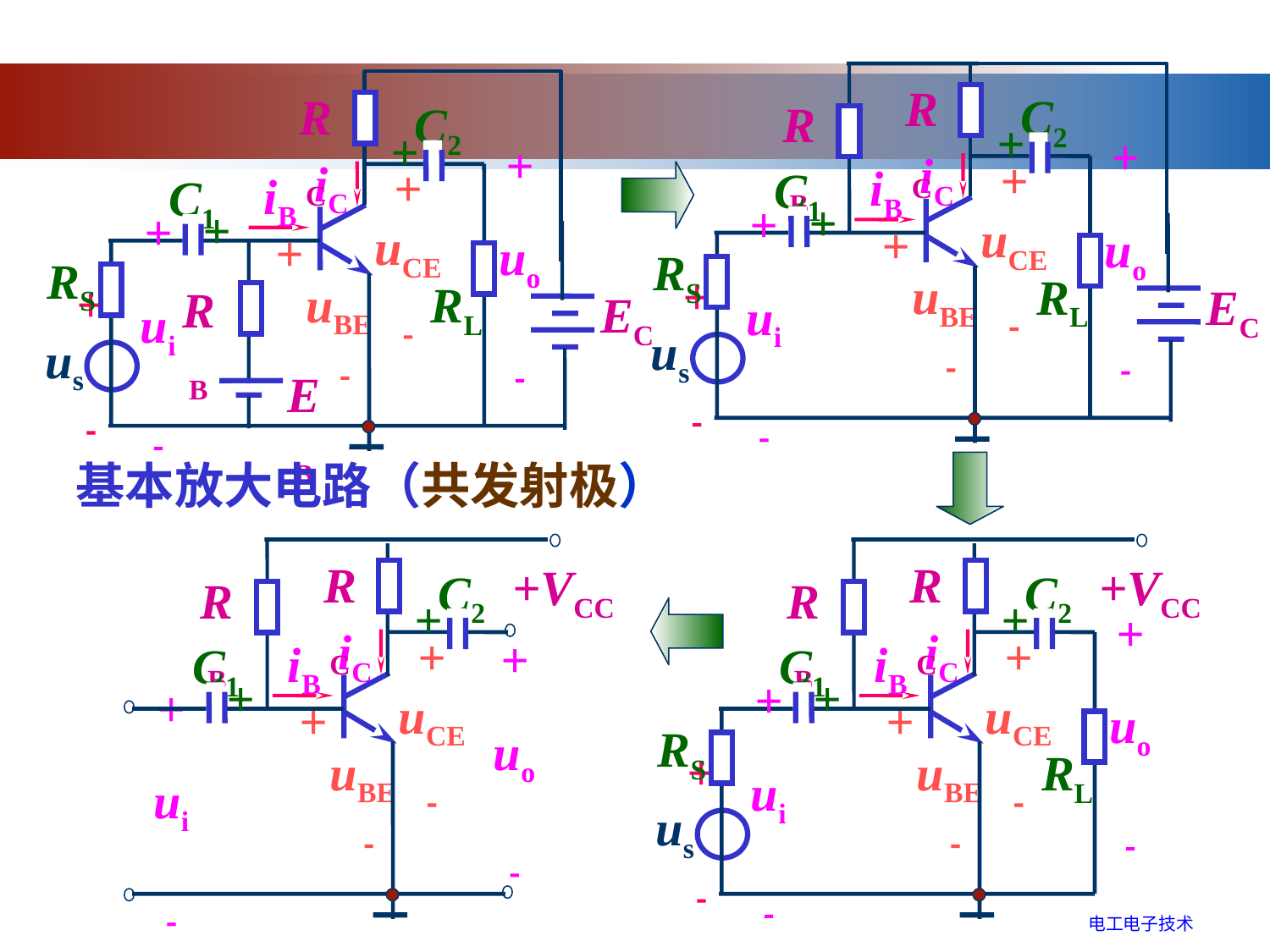

RC
C2
+
+
uo
−

RL
RB

iC

iB

C1
+

+
uCE
−

+
ui
−

RS

+

−
us

+
        uBE
          −

EC

RC

+
uCE
−

+
        uBE
          −
RB

EC

EB

C2
+
+
uo
−

RL
iC

iB

C1
+

+
ui
−

RS

+

−
us

基本放大电路（共发射极）

RC
+VCC
C2
RB

+

iC

+
uo
−

iB

C1
+

+
uCE
−

+
ui
−

+
        uBE
          −

RC
+VCC
C2
+
+
uo
−

RL
RB

iC

iB

C1
+

+
uCE
−

+
ui
−

RS

+

−
us

+
        uBE
          −

电工电子技术